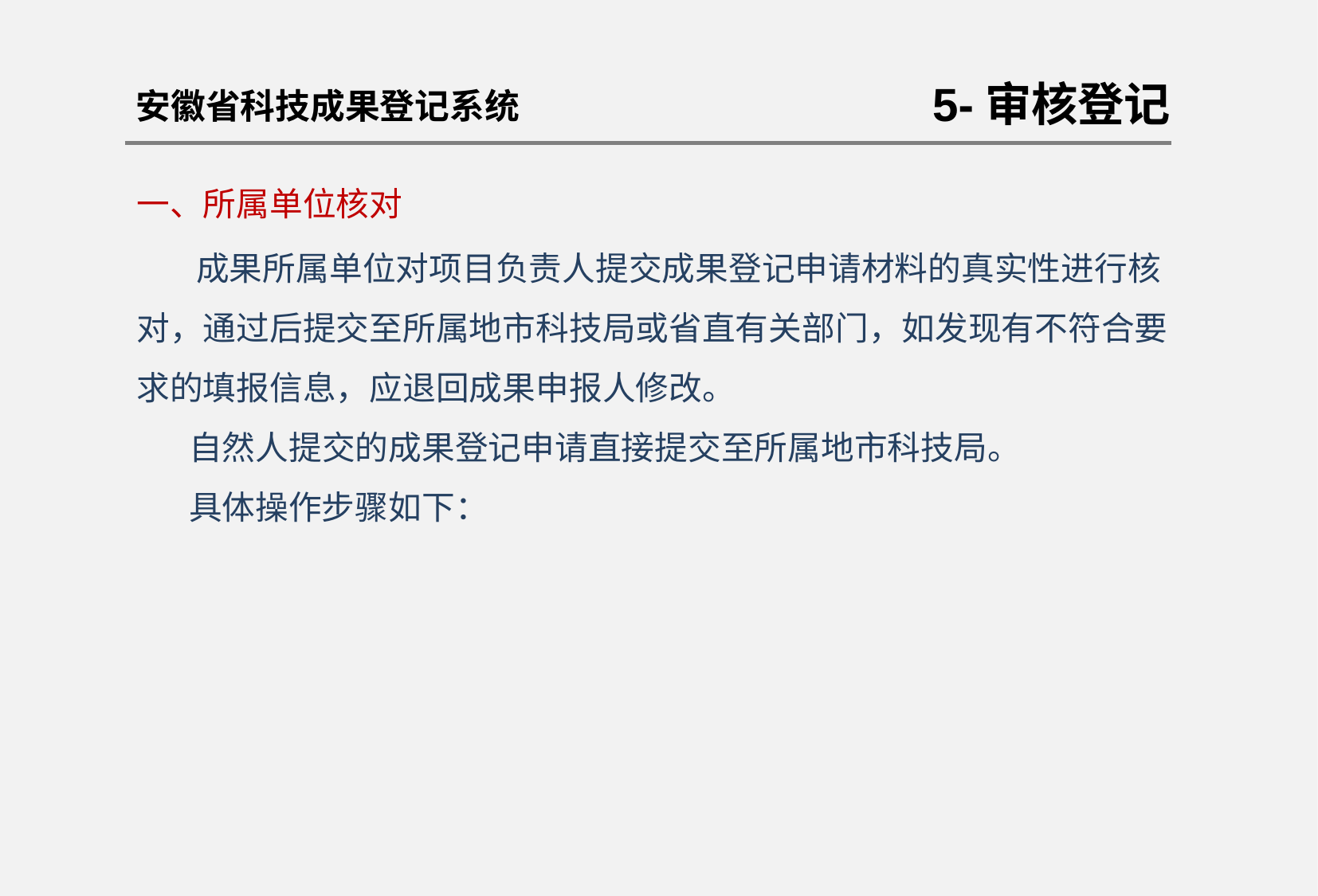

安徽省科技成果登记系统
5-审核登记
一、所属单位核对
       成果所属单位对项目负责人提交成果登记申请材料的真实性进行核对，通过后提交至所属地市科技局或省直有关部门，如发现有不符合要求的填报信息，应退回成果申报人修改。
      自然人提交的成果登记申请直接提交至所属地市科技局。
      具体操作步骤如下：
41